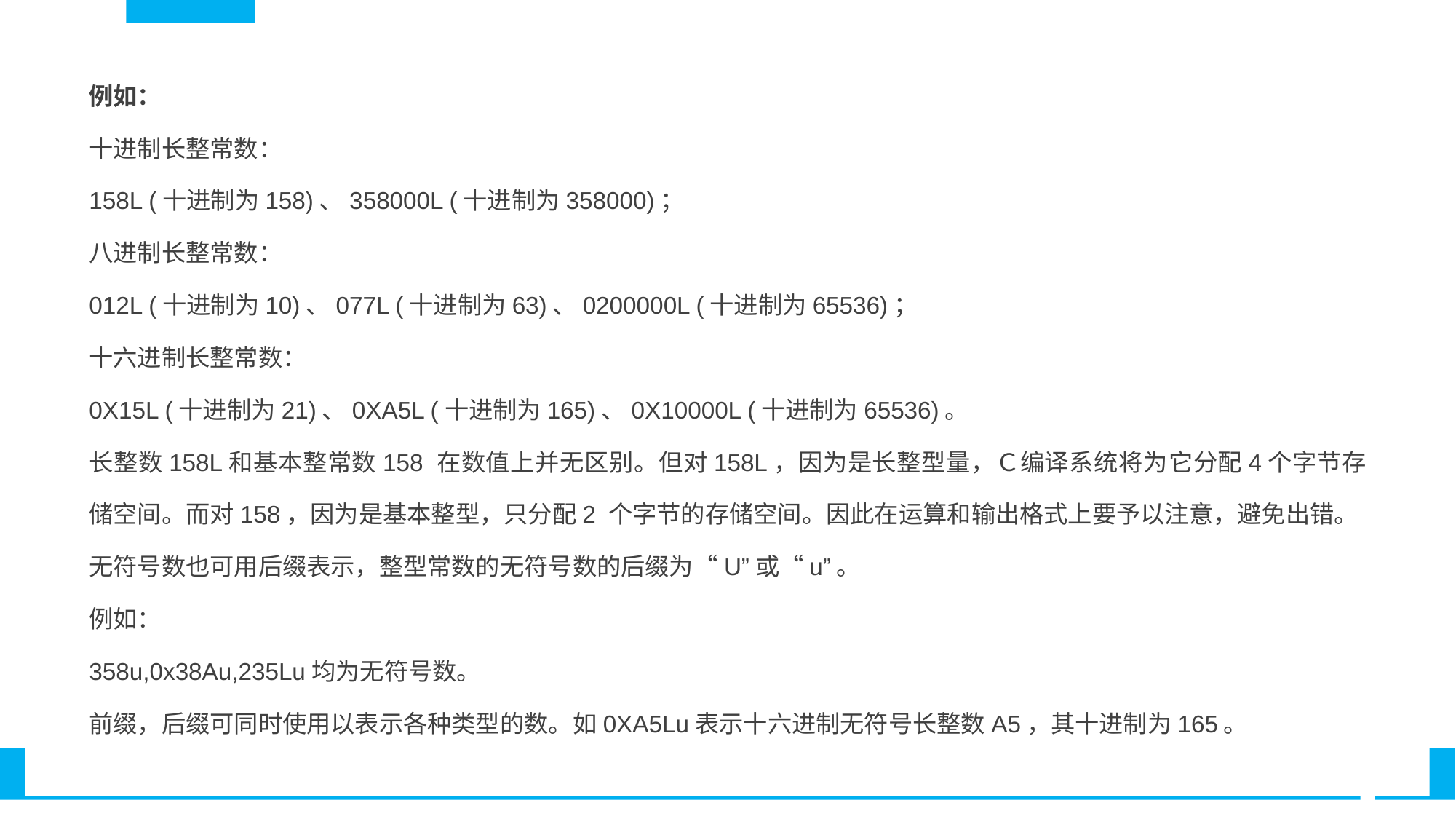

例如：
十进制长整常数：
158L (十进制为158)、358000L (十进制为358000)；
八进制长整常数：
012L (十进制为10)、077L (十进制为63)、0200000L (十进制为65536)；
十六进制长整常数：
0X15L (十进制为21)、0XA5L (十进制为165)、0X10000L (十进制为65536)。
长整数158L和基本整常数158 在数值上并无区别。但对158L，因为是长整型量，Ｃ编译系统将为它分配4个字节存储空间。而对158，因为是基本整型，只分配2 个字节的存储空间。因此在运算和输出格式上要予以注意，避免出错。
无符号数也可用后缀表示，整型常数的无符号数的后缀为“U”或“u”。
例如：
358u,0x38Au,235Lu均为无符号数。
前缀，后缀可同时使用以表示各种类型的数。如0XA5Lu表示十六进制无符号长整数A5，其十进制为165。